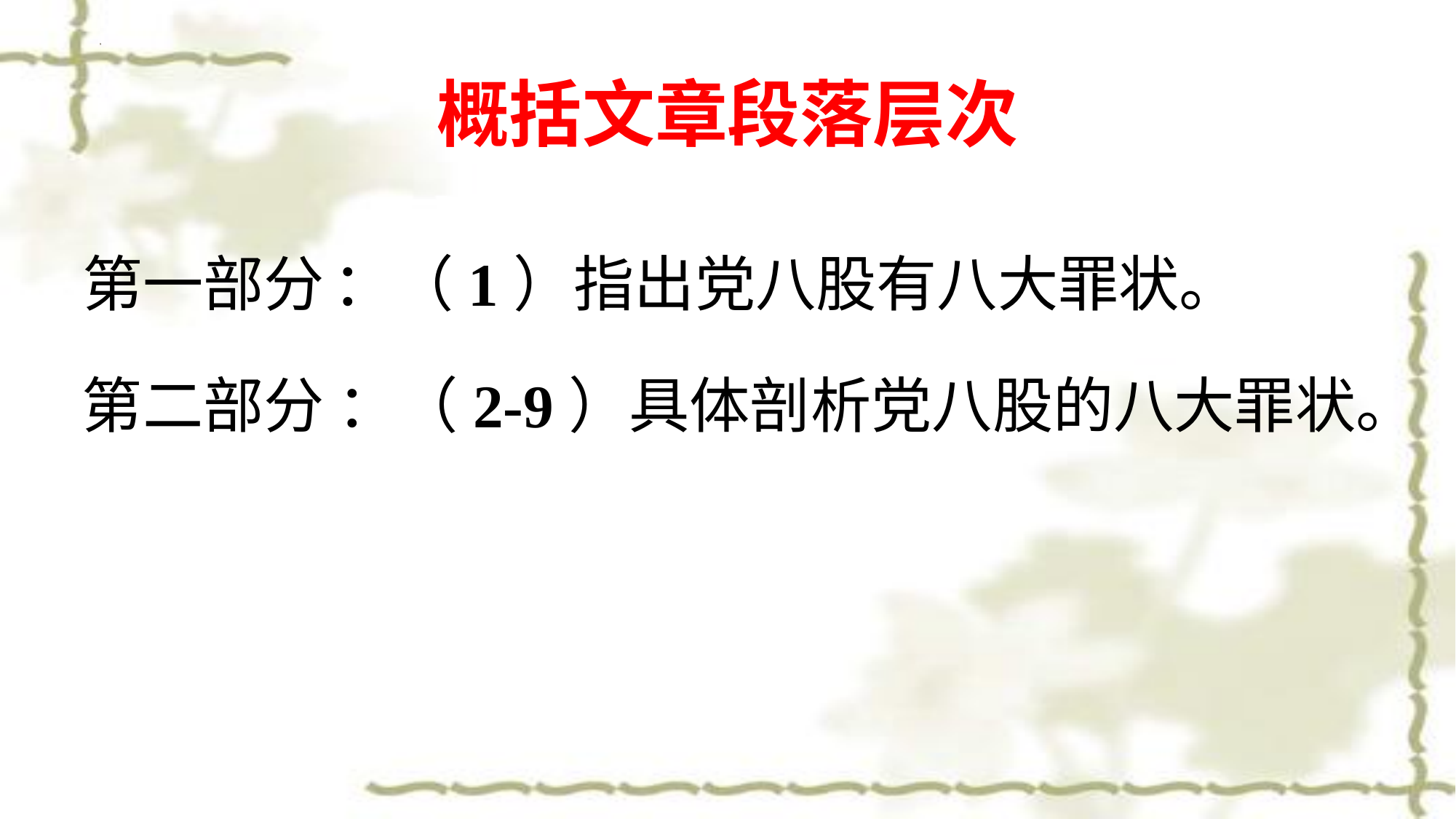

概括文章段落层次
第一部分
：（1）指出党八股有八大罪状。
第二部分
：（2-9）具体剖析党八股的八大罪状。